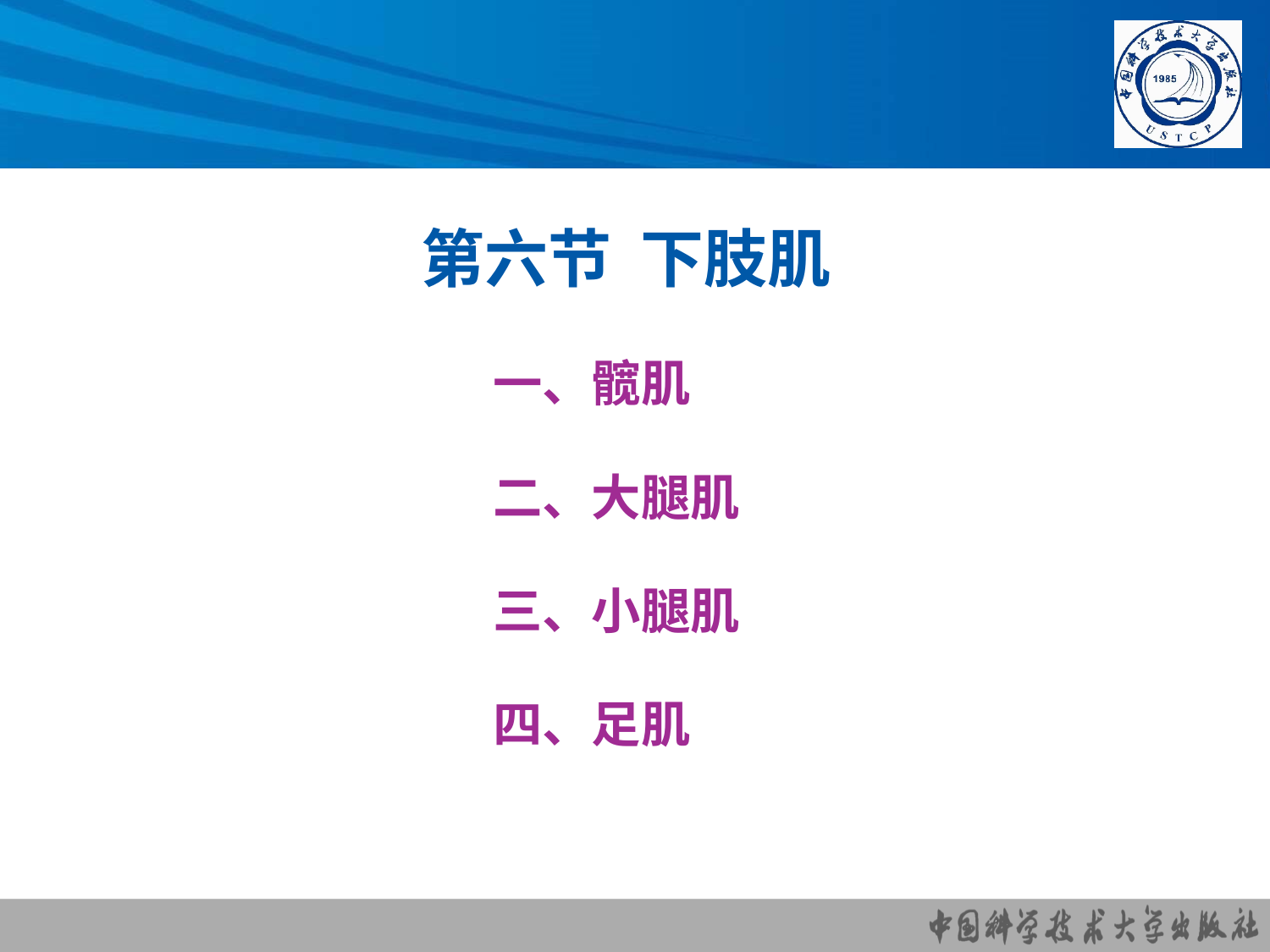

# 第六节  下肢肌
一、髋肌
二、大腿肌
三、小腿肌
四、足肌